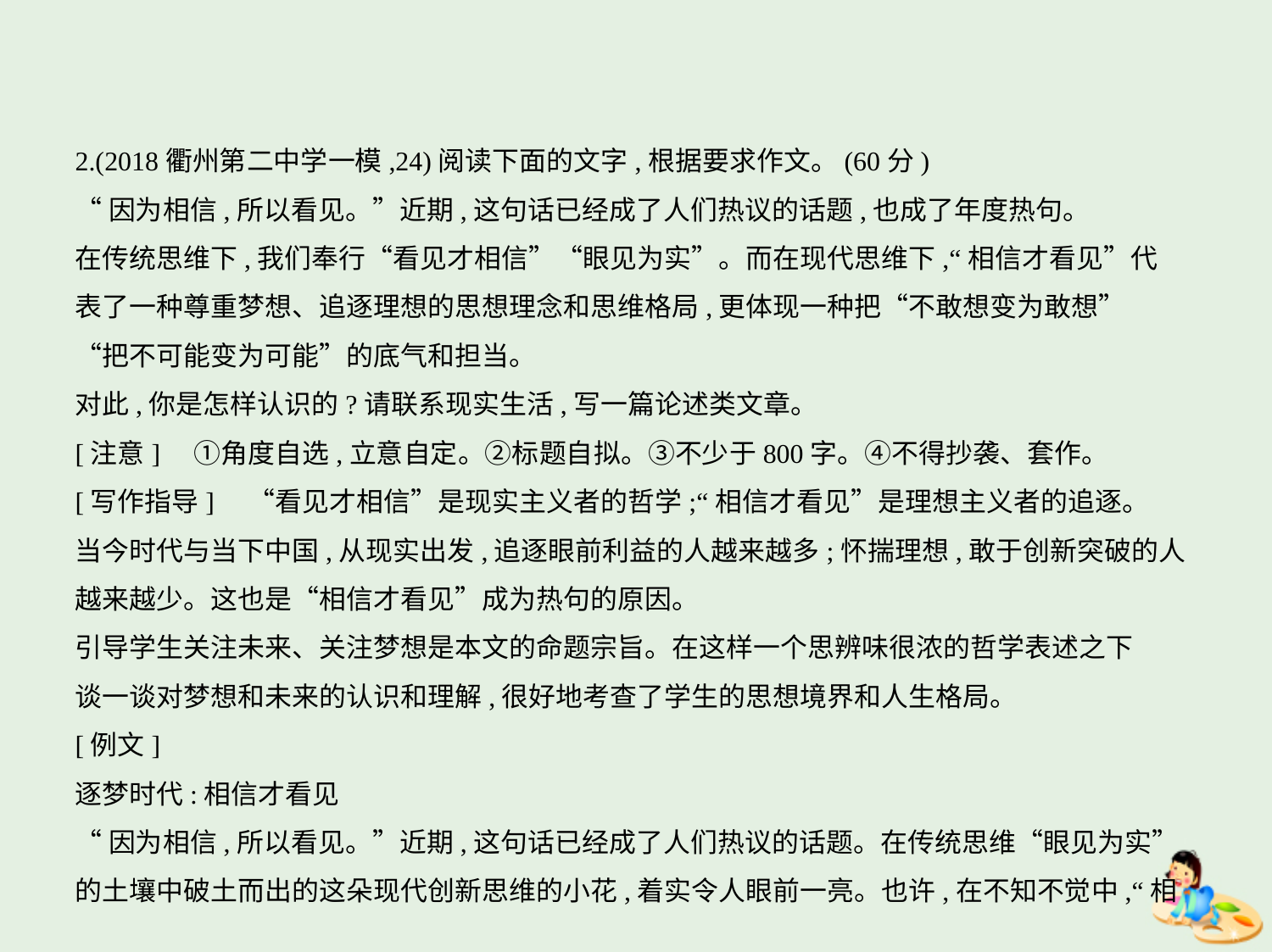

2.(2018衢州第二中学一模,24)阅读下面的文字,根据要求作文。(60分)
“因为相信,所以看见。”近期,这句话已经成了人们热议的话题,也成了年度热句。
在传统思维下,我们奉行“看见才相信”“眼见为实”。而在现代思维下,“相信才看见”代
表了一种尊重梦想、追逐理想的思想理念和思维格局,更体现一种把“不敢想变为敢想”
“把不可能变为可能”的底气和担当。
对此,你是怎样认识的?请联系现实生活,写一篇论述类文章。
[注意]　①角度自选,立意自定。②标题自拟。③不少于800字。④不得抄袭、套作。
[写作指导]　“看见才相信”是现实主义者的哲学;“相信才看见”是理想主义者的追逐。
当今时代与当下中国,从现实出发,追逐眼前利益的人越来越多;怀揣理想,敢于创新突破的人
越来越少。这也是“相信才看见”成为热句的原因。
引导学生关注未来、关注梦想是本文的命题宗旨。在这样一个思辨味很浓的哲学表述之下
谈一谈对梦想和未来的认识和理解,很好地考查了学生的思想境界和人生格局。
[例文]
逐梦时代:相信才看见
“因为相信,所以看见。”近期,这句话已经成了人们热议的话题。在传统思维“眼见为实”
的土壤中破土而出的这朵现代创新思维的小花,着实令人眼前一亮。也许,在不知不觉中,“相